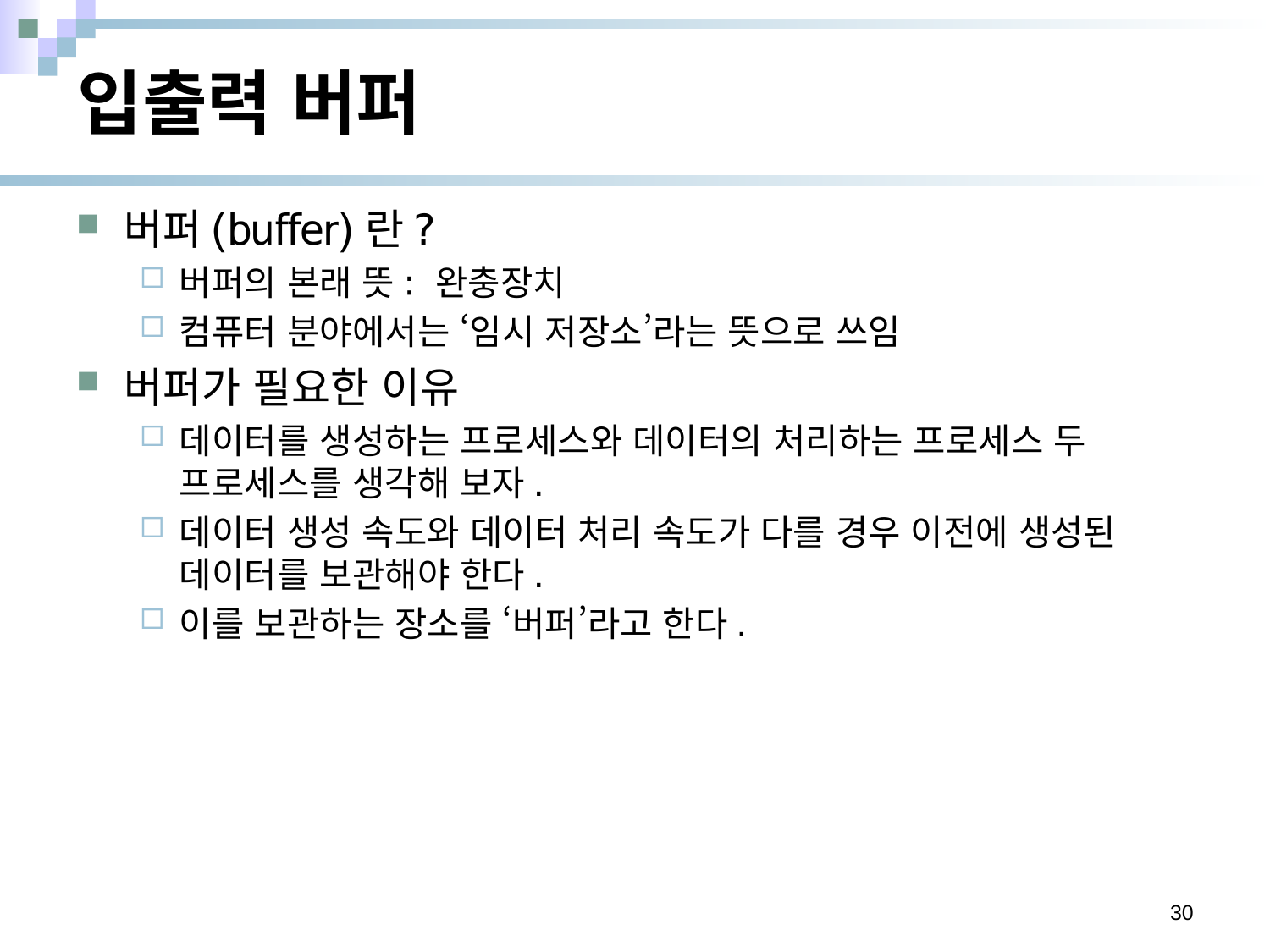

# 입출력 버퍼
버퍼(buffer)란?
버퍼의 본래 뜻: 완충장치
컴퓨터 분야에서는 ‘임시 저장소’라는 뜻으로 쓰임
버퍼가 필요한 이유
데이터를 생성하는 프로세스와 데이터의 처리하는 프로세스 두 프로세스를 생각해 보자.
데이터 생성 속도와 데이터 처리 속도가 다를 경우 이전에 생성된 데이터를 보관해야 한다.
이를 보관하는 장소를 ‘버퍼’라고 한다.
30